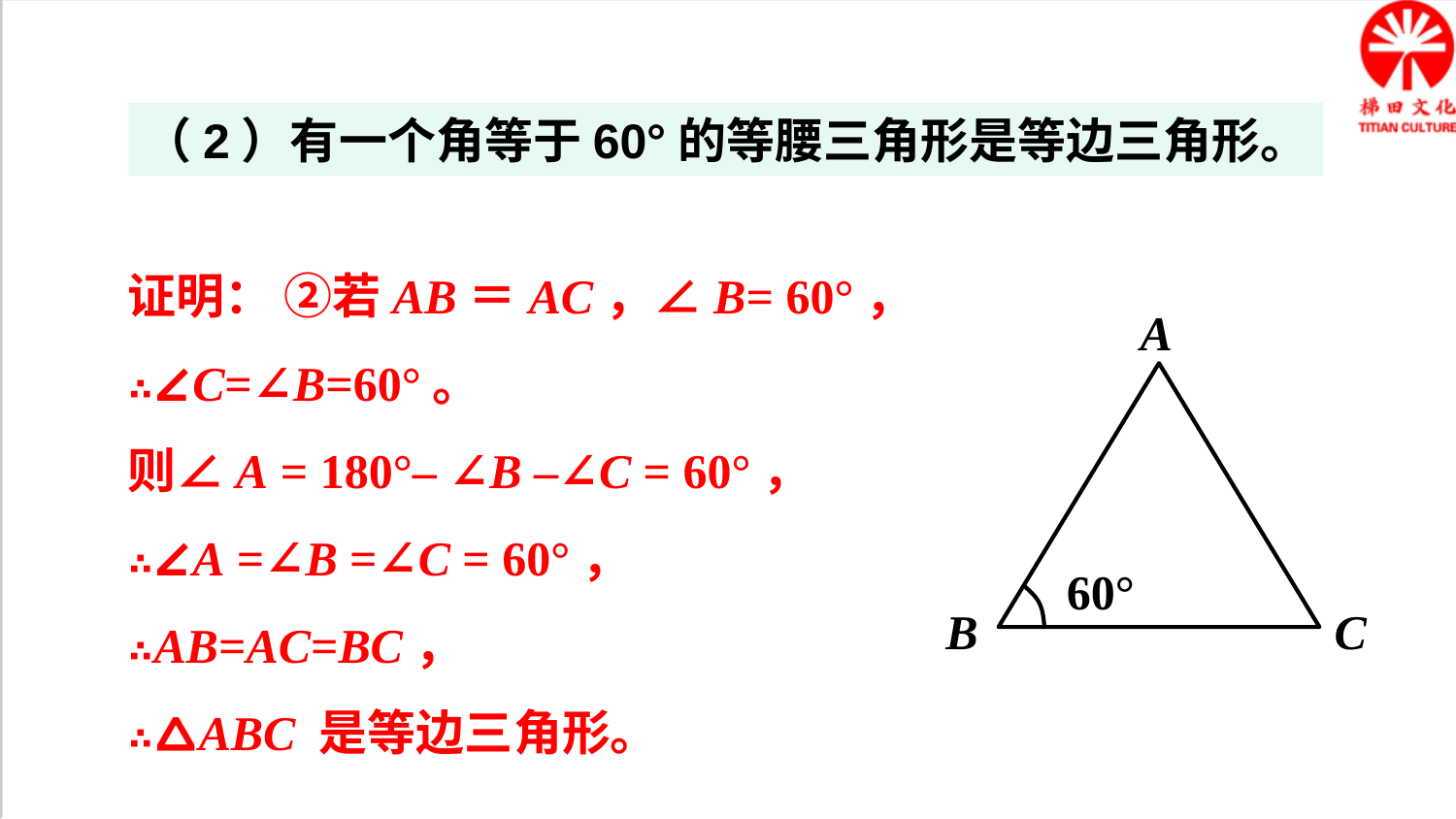

（2）有一个角等于60°的等腰三角形是等边三角形。
证明： ②若AB＝AC，∠B= 60°，
∴∠C=∠B=60°。
则∠A = 180°– ∠B –∠C = 60°，
∴∠A =∠B =∠C = 60°，
∴AB=AC=BC，
∴△ABC 是等边三角形。
A

B
C
60°